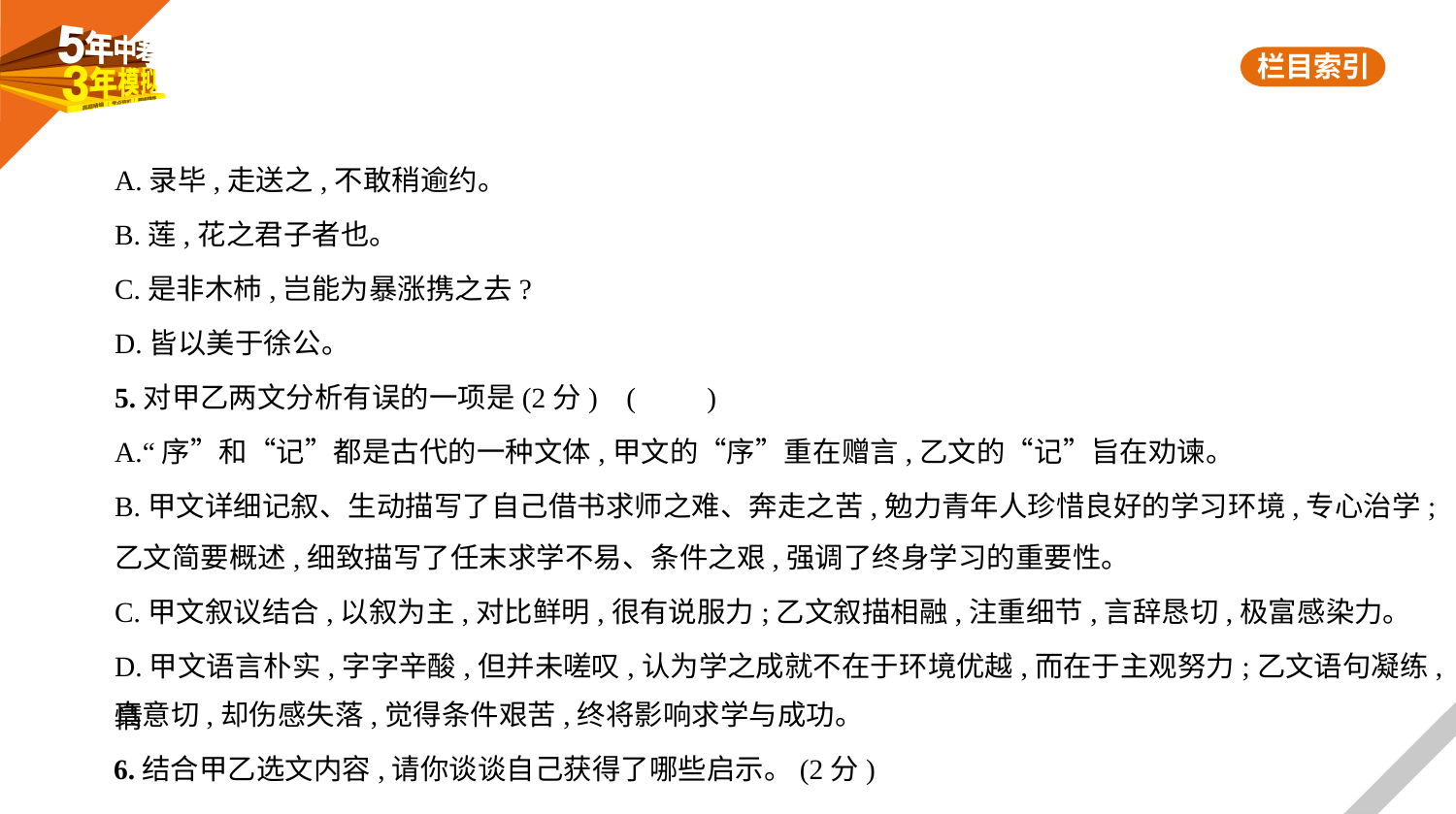

A.录毕,走送之,不敢稍逾约。
B.莲,花之君子者也。
C.是非木杮,岂能为暴涨携之去?
D.皆以美于徐公。
5.对甲乙两文分析有误的一项是(2分) (　　)
A.“序”和“记”都是古代的一种文体,甲文的“序”重在赠言,乙文的“记”旨在劝谏。
B.甲文详细记叙、生动描写了自己借书求师之难、奔走之苦,勉力青年人珍惜良好的学习环境,专心治学;
乙文简要概述,细致描写了任末求学不易、条件之艰,强调了终身学习的重要性。
C.甲文叙议结合,以叙为主,对比鲜明,很有说服力;乙文叙描相融,注重细节,言辞恳切,极富感染力。
D.甲文语言朴实,字字辛酸,但并未嗟叹,认为学之成就不在于环境优越,而在于主观努力;乙文语句凝练,情
真意切,却伤感失落,觉得条件艰苦,终将影响求学与成功。
6.结合甲乙选文内容,请你谈谈自己获得了哪些启示。(2分)